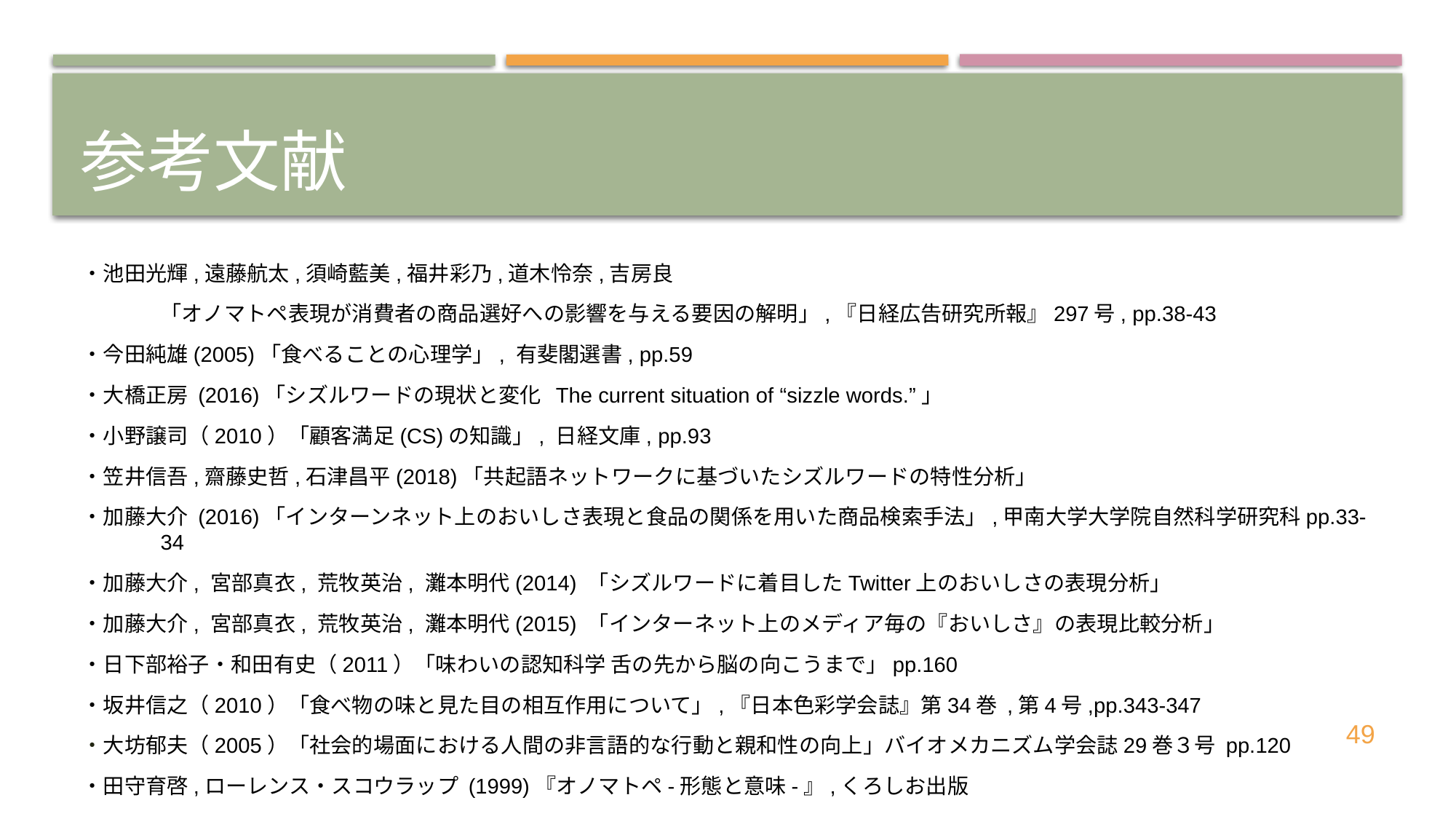

# 参考文献
・池田光輝,遠藤航太,須崎藍美,福井彩乃,道木怜奈,吉房良
	「オノマトペ表現が消費者の商品選好への影響を与える要因の解明」,『日経広告研究所報』297号, pp.38-43
・今田純雄(2005)「食べることの心理学」, 有斐閣選書, pp.59
・大橋正房 (2016)「シズルワードの現状と変化  The current situation of “sizzle words.”」
・小野譲司（2010）「顧客満足(CS)の知識」, 日経文庫, pp.93
・笠井信吾,齋藤史哲,石津昌平(2018)「共起語ネットワークに基づいたシズルワードの特性分析」
・加藤大介 (2016)「インターンネット上のおいしさ表現と食品の関係を用いた商品検索手法」,甲南大学大学院自然科学研究科pp.33-34
・加藤大介, 宮部真衣, 荒牧英治, 灘本明代(2014) 「シズルワードに着目したTwitter上のおいしさの表現分析」
・加藤大介, 宮部真衣, 荒牧英治, 灘本明代(2015) 「インターネット上のメディア毎の『おいしさ』の表現比較分析」
・日下部裕子・和田有史（2011）「味わいの認知科学 舌の先から脳の向こうまで」pp.160
・坂井信之（2010）「食べ物の味と見た目の相互作用について」,『日本色彩学会誌』第34巻 ,第4号,pp.343-347
・大坊郁夫（2005）「社会的場面における人間の非言語的な行動と親和性の向上」バイオメカニズム学会誌29巻３号 pp.120
・田守育啓,ローレンス・スコウラップ (1999)『オノマトペ-形態と意味-』,くろしお出版
49